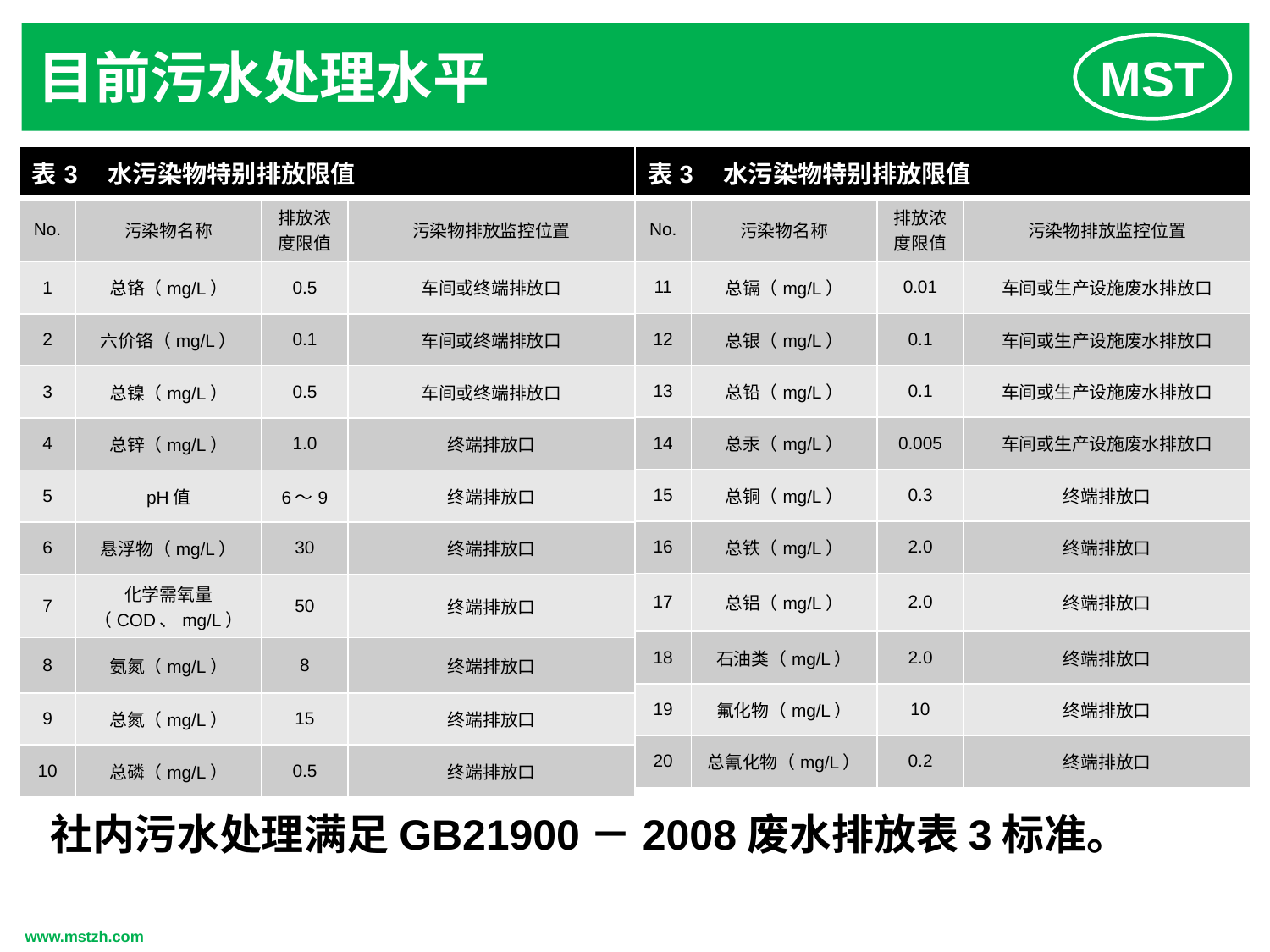

目前污水处理水平
| 表3　水污染物特别排放限值 |  |  |  |
| --- | --- | --- | --- |
| No. | 污染物名称 | 排放浓度限值 | 污染物排放监控位置 |
| 1 | 总铬（mg/L） | 0.5 | 车间或终端排放口 |
| 2 | 六价铬（mg/L） | 0.1 | 车间或终端排放口 |
| 3 | 总镍（mg/L） | 0.5 | 车间或终端排放口 |
| 4 | 总锌（mg/L） | 1.0 | 终端排放口 |
| 5 | pH值 | 6～9 | 终端排放口 |
| 6 | 悬浮物（mg/L） | 30 | 终端排放口 |
| 7 | 化学需氧量 （COD、mg/L） | 50 | 终端排放口 |
| 8 | 氨氮（mg/L） | 8 | 终端排放口 |
| 9 | 总氮（mg/L） | 15 | 终端排放口 |
| 10 | 总磷（mg/L） | 0.5 | 终端排放口 |
| 表3　水污染物特别排放限值 |  |  |  |
| --- | --- | --- | --- |
| No. | 污染物名称 | 排放浓度限值 | 污染物排放监控位置 |
| 11 | 总镉（mg/L） | 0.01 | 车间或生产设施废水排放口 |
| 12 | 总银（mg/L） | 0.1 | 车间或生产设施废水排放口 |
| 13 | 总铅（mg/L） | 0.1 | 车间或生产设施废水排放口 |
| 14 | 总汞（mg/L） | 0.005 | 车间或生产设施废水排放口 |
| 15 | 总铜（mg/L） | 0.3 | 终端排放口 |
| 16 | 总铁（mg/L） | 2.0 | 终端排放口 |
| 17 | 总铝（mg/L） | 2.0 | 终端排放口 |
| 18 | 石油类（mg/L） | 2.0 | 终端排放口 |
| 19 | 氟化物（mg/L） | 10 | 终端排放口 |
| 20 | 总氰化物（mg/L） | 0.2 | 终端排放口 |
社内污水处理满足GB21900－2008废水排放表3标准。